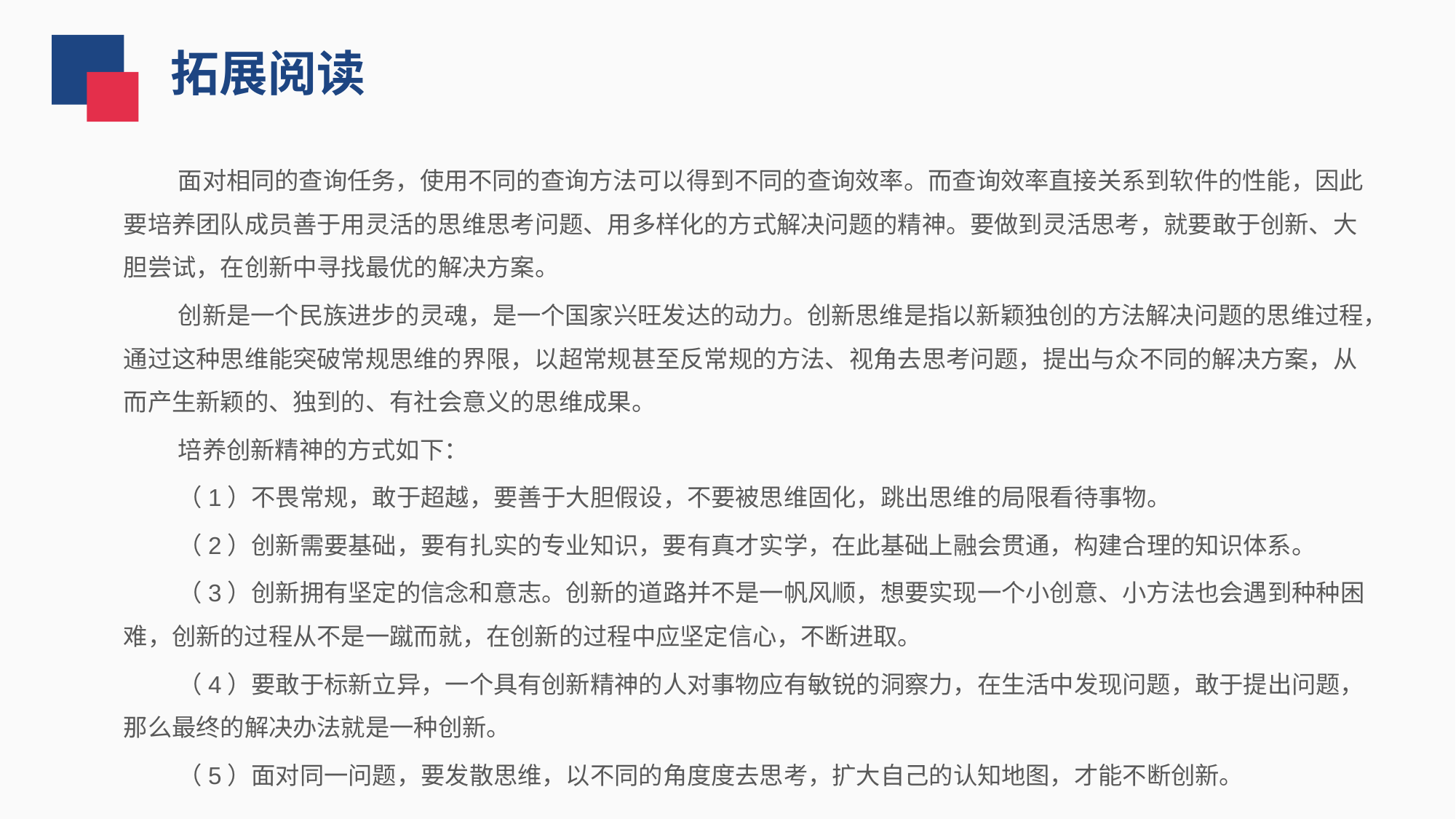

拓展阅读
面对相同的查询任务，使用不同的查询方法可以得到不同的查询效率。而查询效率直接关系到软件的性能，因此要培养团队成员善于用灵活的思维思考问题、用多样化的方式解决问题的精神。要做到灵活思考，就要敢于创新、大胆尝试，在创新中寻找最优的解决方案。
创新是一个民族进步的灵魂，是一个国家兴旺发达的动力。创新思维是指以新颖独创的方法解决问题的思维过程，通过这种思维能突破常规思维的界限，以超常规甚至反常规的方法、视角去思考问题，提出与众不同的解决方案，从而产生新颖的、独到的、有社会意义的思维成果。
培养创新精神的方式如下：
（1）不畏常规，敢于超越，要善于大胆假设，不要被思维固化，跳出思维的局限看待事物。
（2）创新需要基础，要有扎实的专业知识，要有真才实学，在此基础上融会贯通，构建合理的知识体系。
（3）创新拥有坚定的信念和意志。创新的道路并不是一帆风顺，想要实现⼀个小创意、小方法也会遇到种种困难，创新的过程从不是一蹴而就，在创新的过程中应坚定信心，不断进取。
（4）要敢于标新立异，⼀个具有创新精神的⼈对事物应有敏锐的洞察力，在生活中发现问题，敢于提出问题，那么最终的解决办法就是一种创新。
（5）面对同一问题，要发散思维，以不同的角度度去思考，扩大自己的认知地图，才能不断创新。